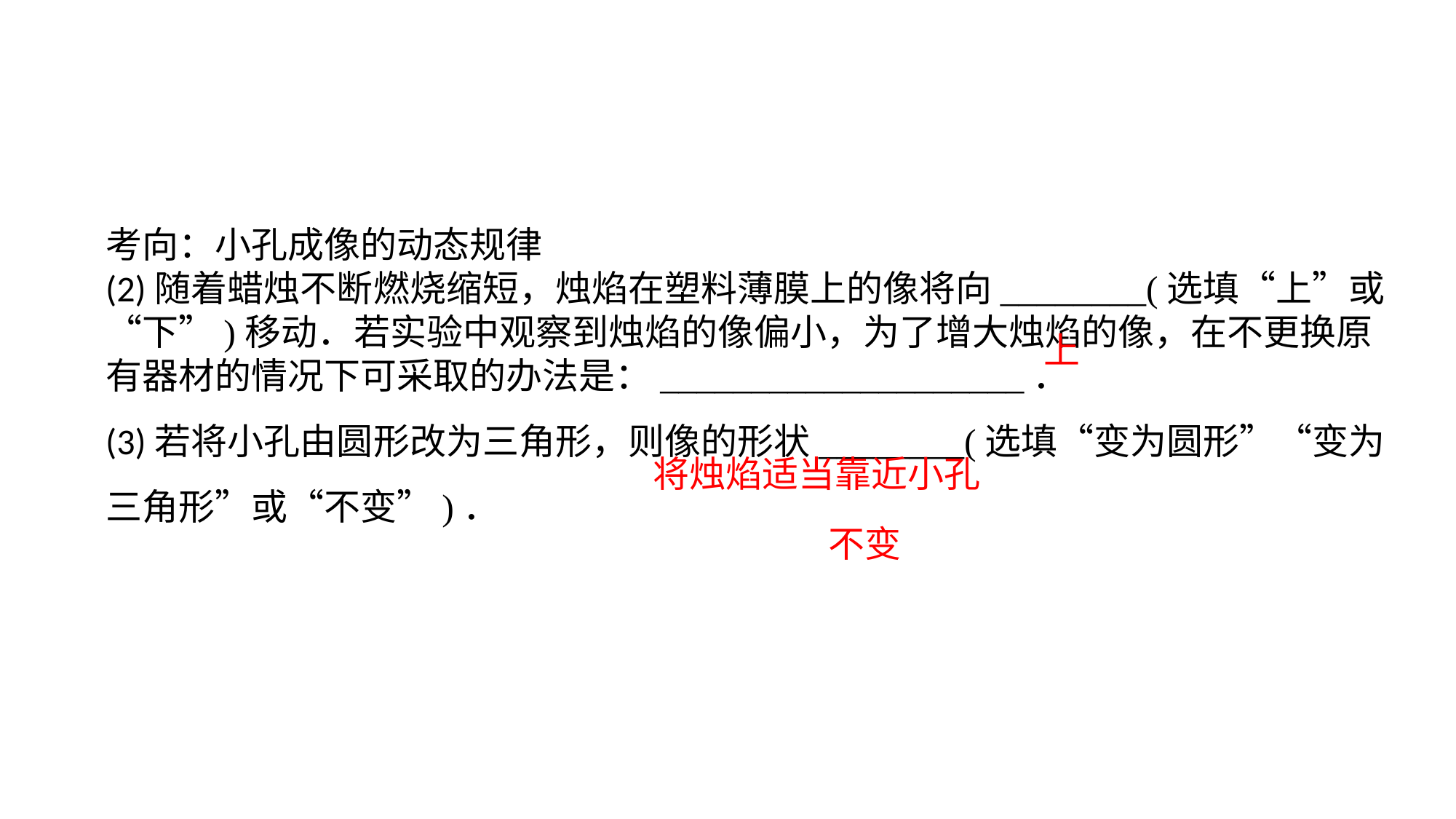

考向：小孔成像的动态规律(2)随着蜡烛不断燃烧缩短，烛焰在塑料薄膜上的像将向________(选填“上”或“下”)移动．若实验中观察到烛焰的像偏小，为了增大烛焰的像，在不更换原有器材的情况下可采取的办法是：____________________．(3)若将小孔由圆形改为三角形，则像的形状________(选填“变为圆形”“变为三角形”或“不变”)．
上
将烛焰适当靠近小孔
不变